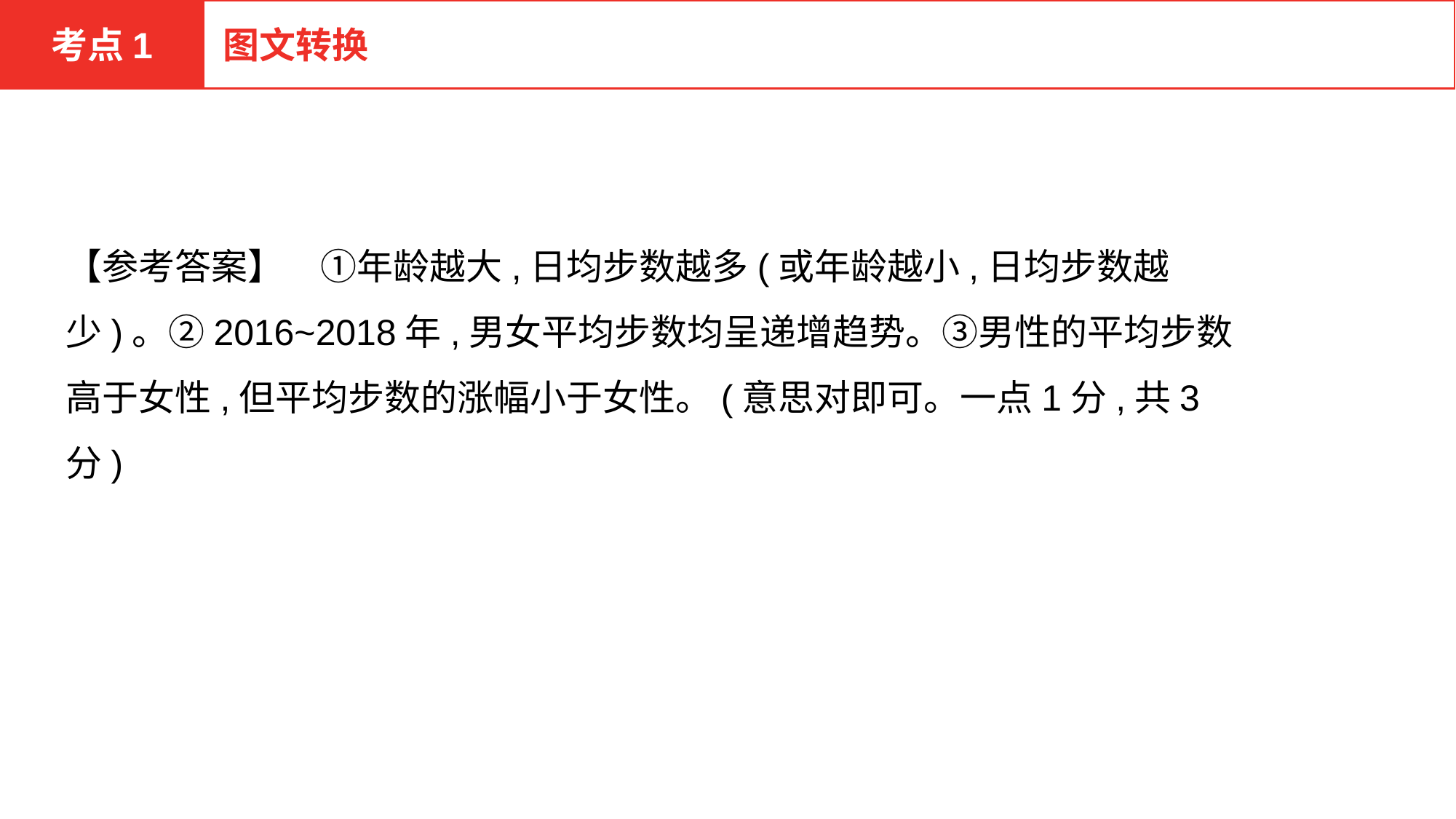

考点1
图文转换
【参考答案】　①年龄越大,日均步数越多(或年龄越小,日均步数越少)。②2016~2018年,男女平均步数均呈递增趋势。③男性的平均步数高于女性,但平均步数的涨幅小于女性。(意思对即可。一点1分,共3分)